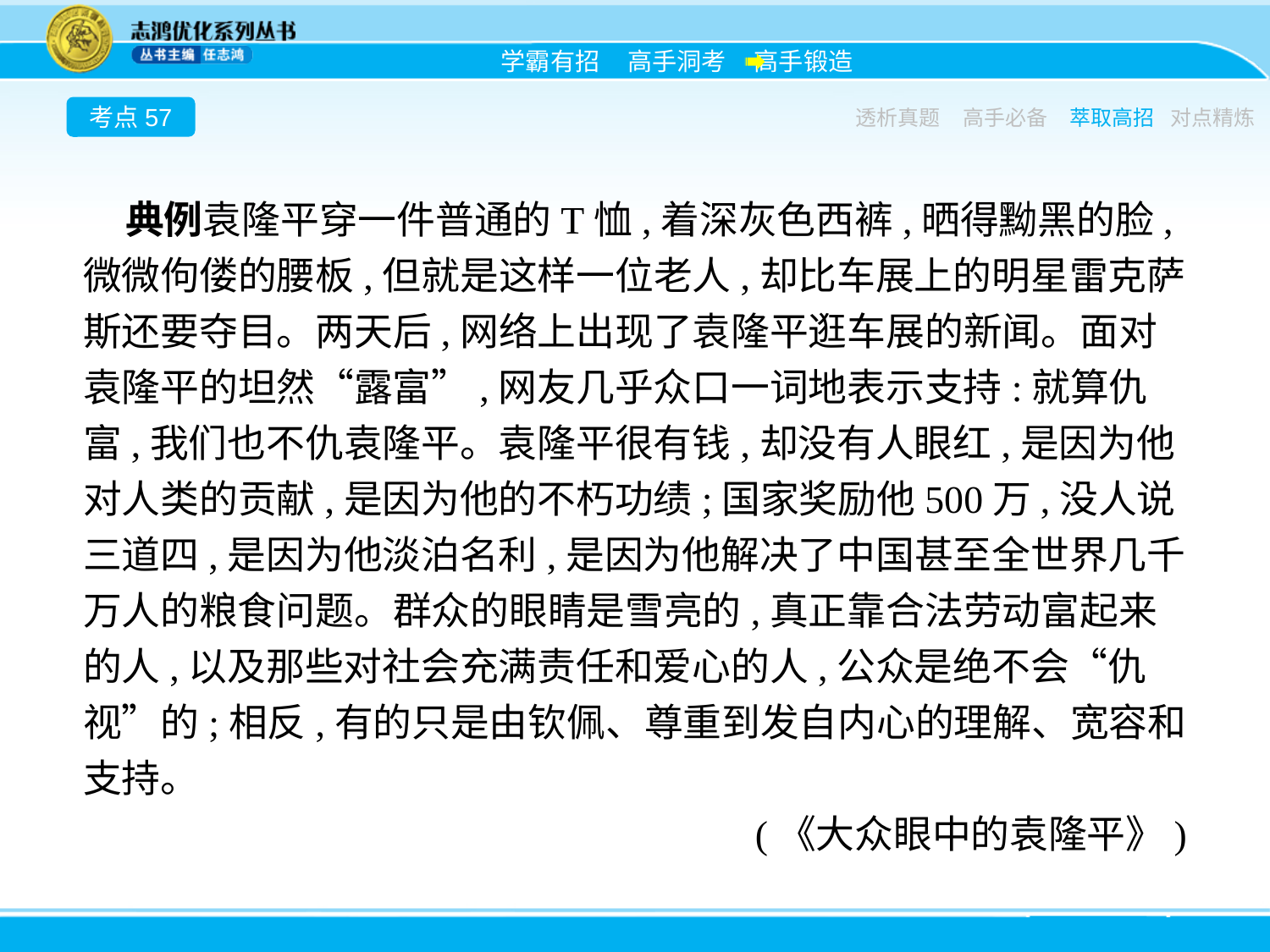

考点57
透析真题
高手必备
萃取高招
对点精炼
典例袁隆平穿一件普通的T恤,着深灰色西裤,晒得黝黑的脸,微微佝偻的腰板,但就是这样一位老人,却比车展上的明星雷克萨斯还要夺目。两天后,网络上出现了袁隆平逛车展的新闻。面对袁隆平的坦然“露富”,网友几乎众口一词地表示支持:就算仇富,我们也不仇袁隆平。袁隆平很有钱,却没有人眼红,是因为他对人类的贡献,是因为他的不朽功绩;国家奖励他500万,没人说三道四,是因为他淡泊名利,是因为他解决了中国甚至全世界几千万人的粮食问题。群众的眼睛是雪亮的,真正靠合法劳动富起来的人,以及那些对社会充满责任和爱心的人,公众是绝不会“仇视”的;相反,有的只是由钦佩、尊重到发自内心的理解、宽容和支持。
(《大众眼中的袁隆平》)